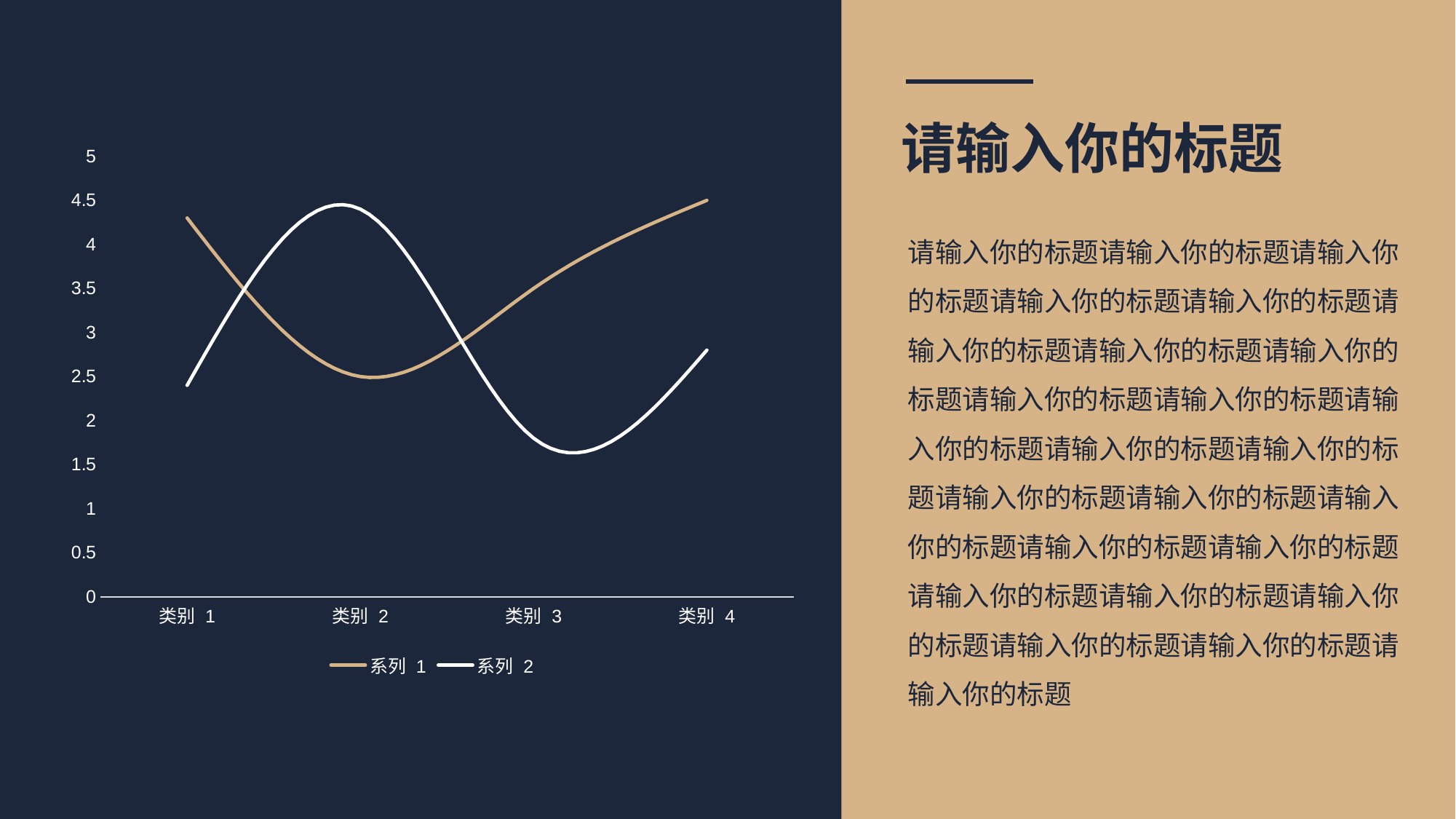

请输入你的标题
请输入你的标题请输入你的标题请输入你的标题请输入你的标题请输入你的标题请输入你的标题请输入你的标题请输入你的标题请输入你的标题请输入你的标题请输入你的标题请输入你的标题请输入你的标题请输入你的标题请输入你的标题请输入你的标题请输入你的标题请输入你的标题请输入你的标题请输入你的标题请输入你的标题请输入你的标题请输入你的标题请输入你的标题

### Chart

| Category | 系列 1 | 系列 2 |
|---|---|---|
| 类别 1 | 4.3 | 2.4 |
| 类别 2 | 2.5 | 4.4 |
| 类别 3 | 3.5 | 1.8 |
| 类别 4 | 4.5 | 2.8 |